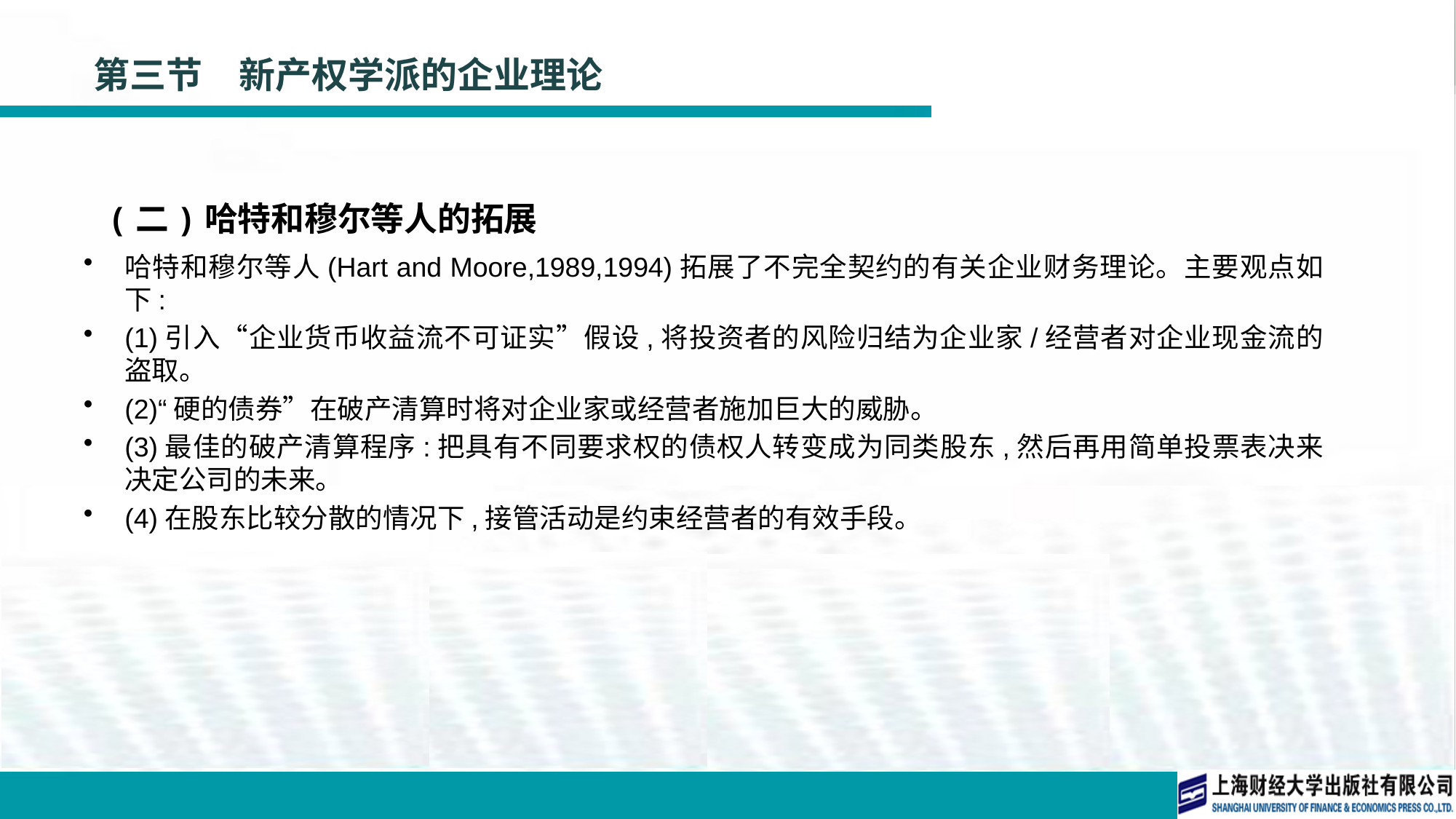

# 第三节　新产权学派的企业理论
 (二)哈特和穆尔等人的拓展
哈特和穆尔等人(Hart and Moore,1989,1994)拓展了不完全契约的有关企业财务理论。主要观点如下:
(1)引入“企业货币收益流不可证实”假设,将投资者的风险归结为企业家/经营者对企业现金流的盗取。
(2)“硬的债券”在破产清算时将对企业家或经营者施加巨大的威胁。
(3)最佳的破产清算程序:把具有不同要求权的债权人转变成为同类股东,然后再用简单投票表决来决定公司的未来。
(4)在股东比较分散的情况下,接管活动是约束经营者的有效手段。